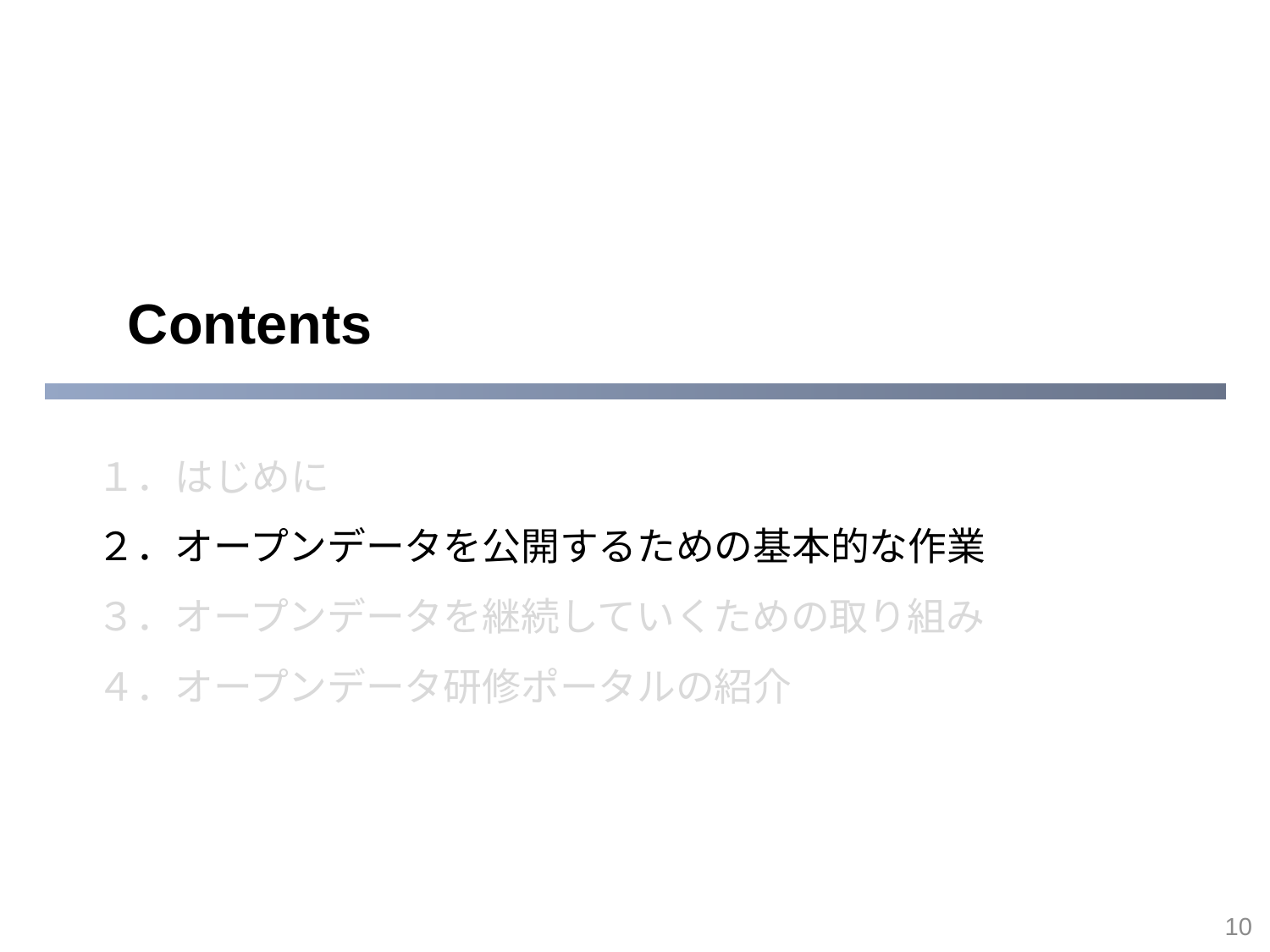

１．はじめに
２．オープンデータを公開するための基本的な作業
３．オープンデータを継続していくための取り組み
４．オープンデータ研修ポータルの紹介
10